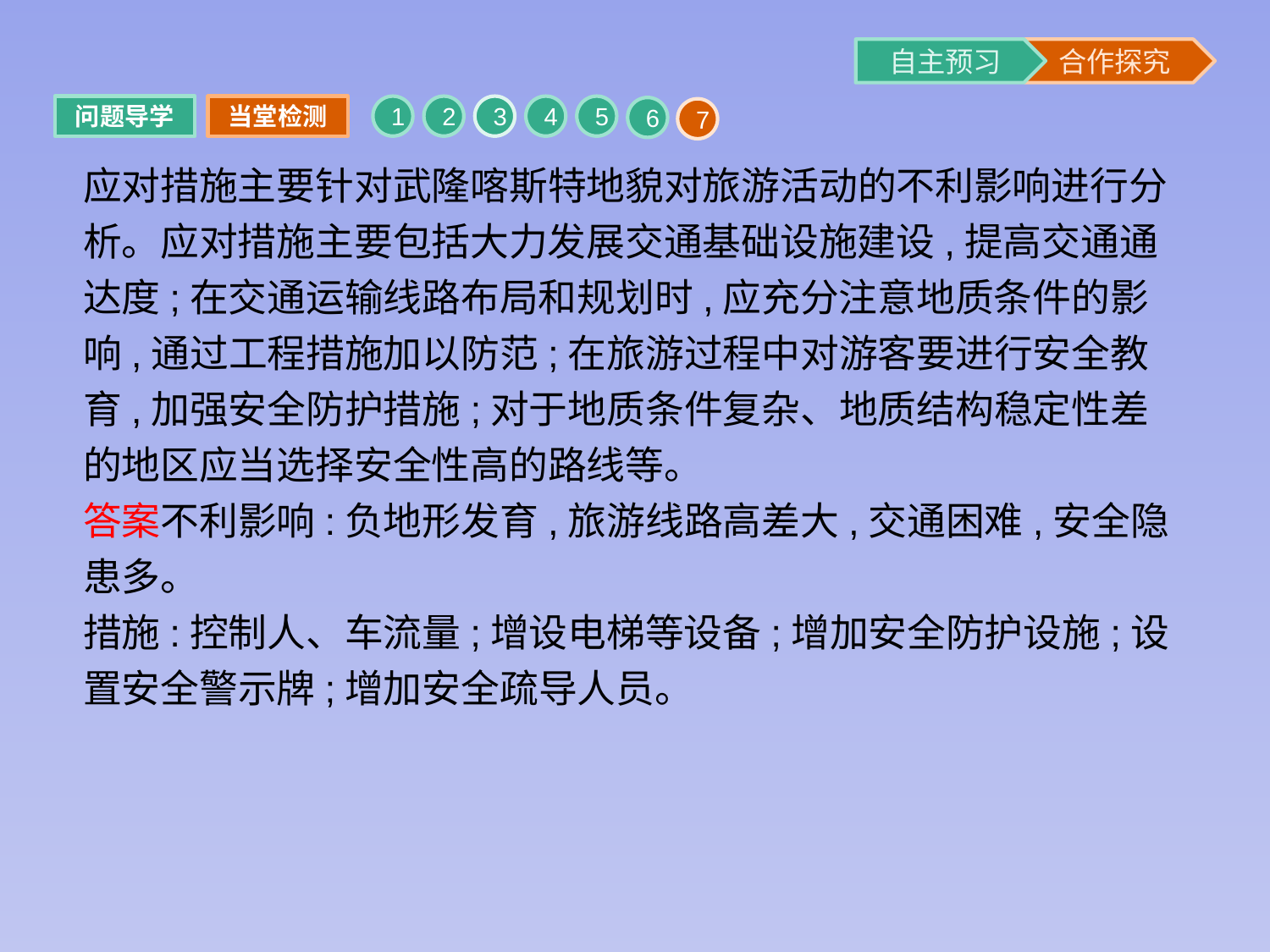

问题导学
当堂检测
1
2
3
4
5
6
7
应对措施主要针对武隆喀斯特地貌对旅游活动的不利影响进行分析。应对措施主要包括大力发展交通基础设施建设,提高交通通达度;在交通运输线路布局和规划时,应充分注意地质条件的影响,通过工程措施加以防范;在旅游过程中对游客要进行安全教育,加强安全防护措施;对于地质条件复杂、地质结构稳定性差的地区应当选择安全性高的路线等。
答案不利影响:负地形发育,旅游线路高差大,交通困难,安全隐患多。
措施:控制人、车流量;增设电梯等设备;增加安全防护设施;设置安全警示牌;增加安全疏导人员。